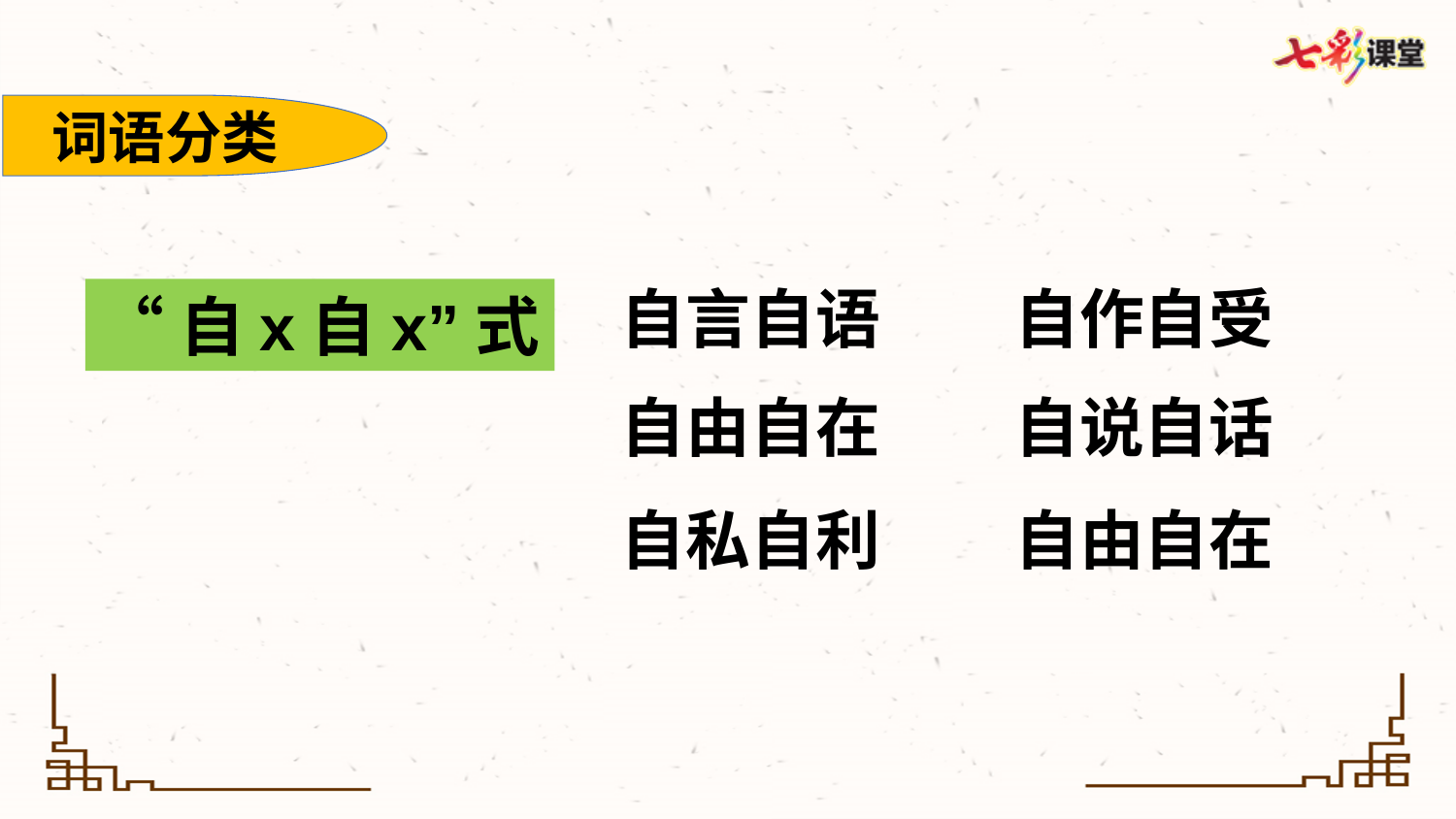

词语分类
自言自语
自作自受
“自x自x”式
自由自在
自说自话
自私自利
自由自在